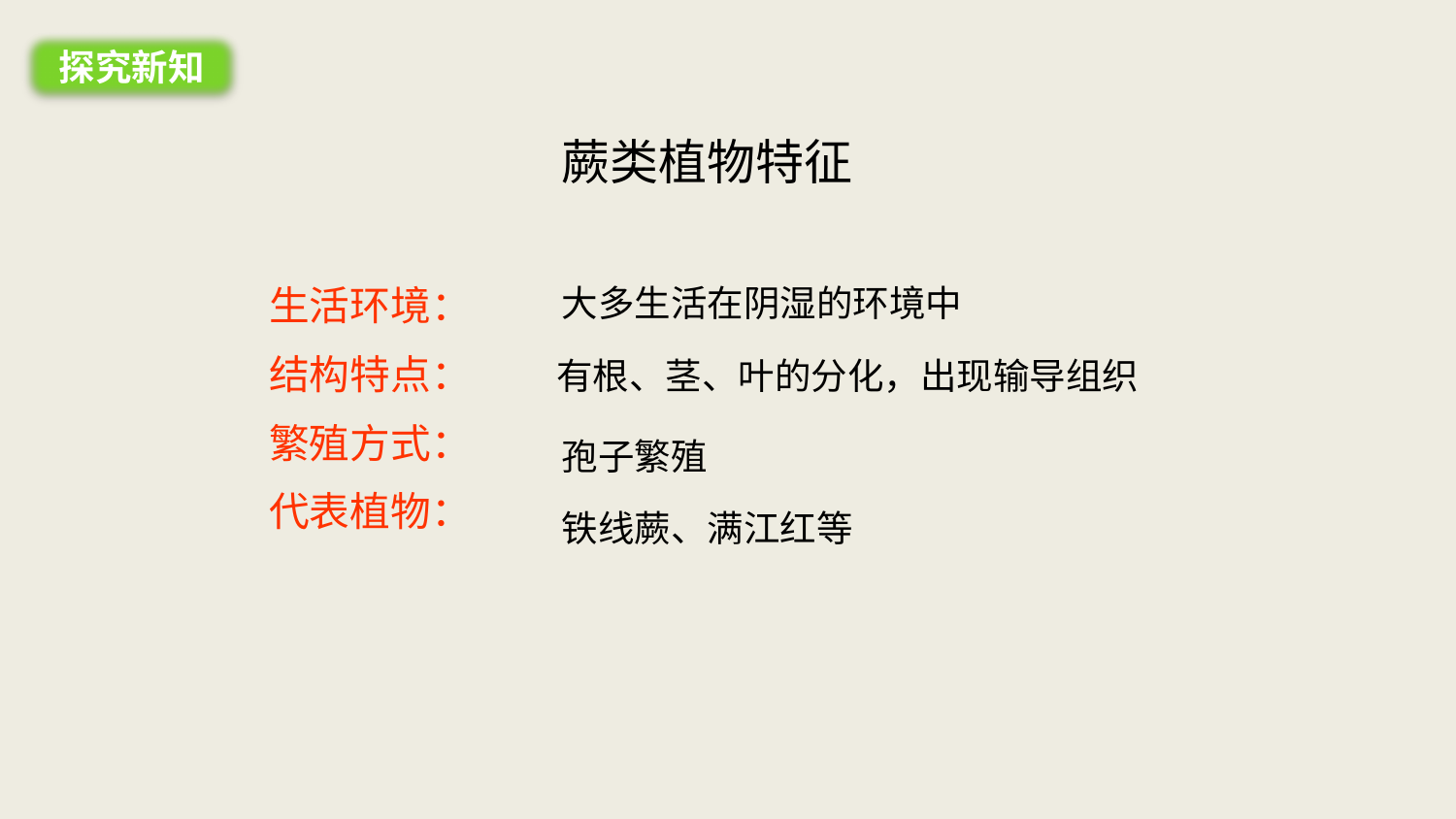

探究新知
蕨类植物特征
生活环境：
结构特点：
繁殖方式：
代表植物：
大多生活在阴湿的环境中
    有根、茎、叶的分化，出现输导组织
孢子繁殖
铁线蕨、满江红等